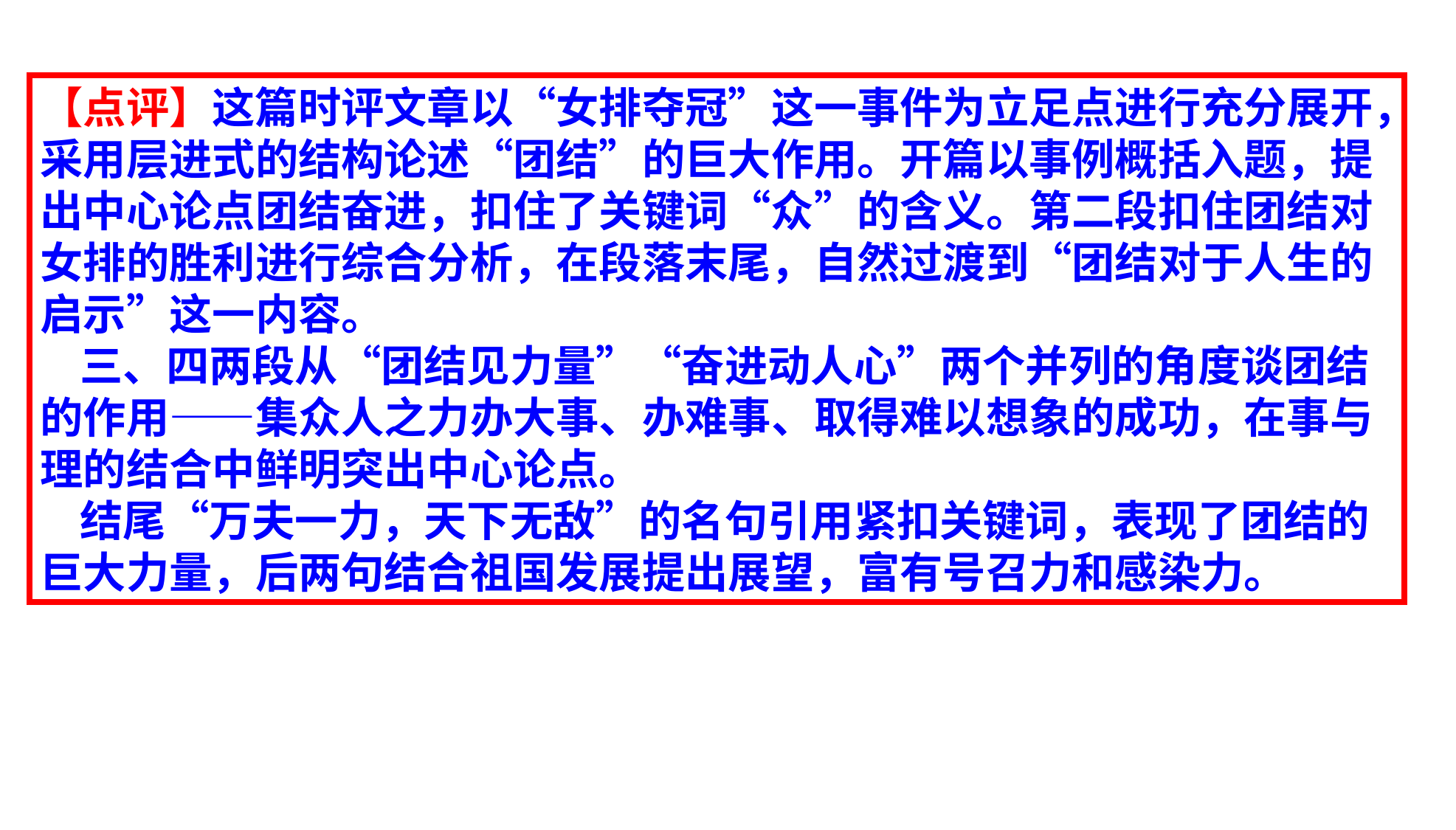

【点评】这篇时评文章以“女排夺冠”这一事件为立足点进行充分展开，采用层进式的结构论述“团结”的巨大作用。开篇以事例概括入题，提出中心论点团结奋进，扣住了关键词“众”的含义。第二段扣住团结对女排的胜利进行综合分析，在段落末尾，自然过渡到“团结对于人生的启示”这一内容。
   三、四两段从“团结见力量”“奋进动人心”两个并列的角度谈团结的作用——集众人之力办大事、办难事、取得难以想象的成功，在事与理的结合中鲜明突出中心论点。
   结尾“万夫一力，天下无敌”的名句引用紧扣关键词，表现了团结的巨大力量，后两句结合祖国发展提出展望，富有号召力和感染力。